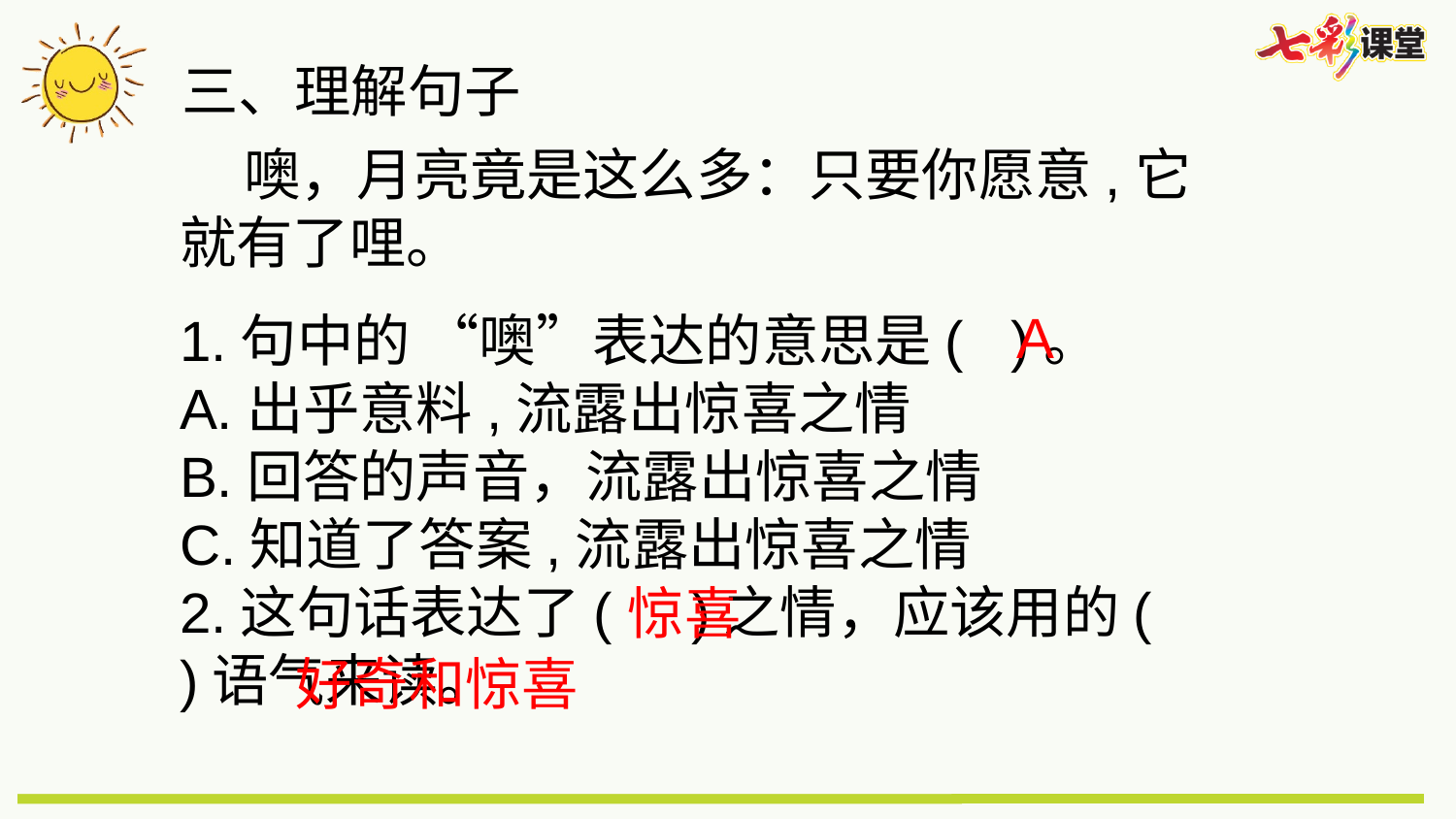

三、理解句子
    噢，月亮竟是这么多：只要你愿意,它就有了哩。
A
1.句中的 “噢”表达的意思是(   )。
A.出乎意料,流露出惊喜之情
B.回答的声音，流露出惊喜之情
C.知道了答案,流露出惊喜之情
2.这句话表达了(     )之情，应该用的(                )语气来读。
惊喜
好奇和惊喜